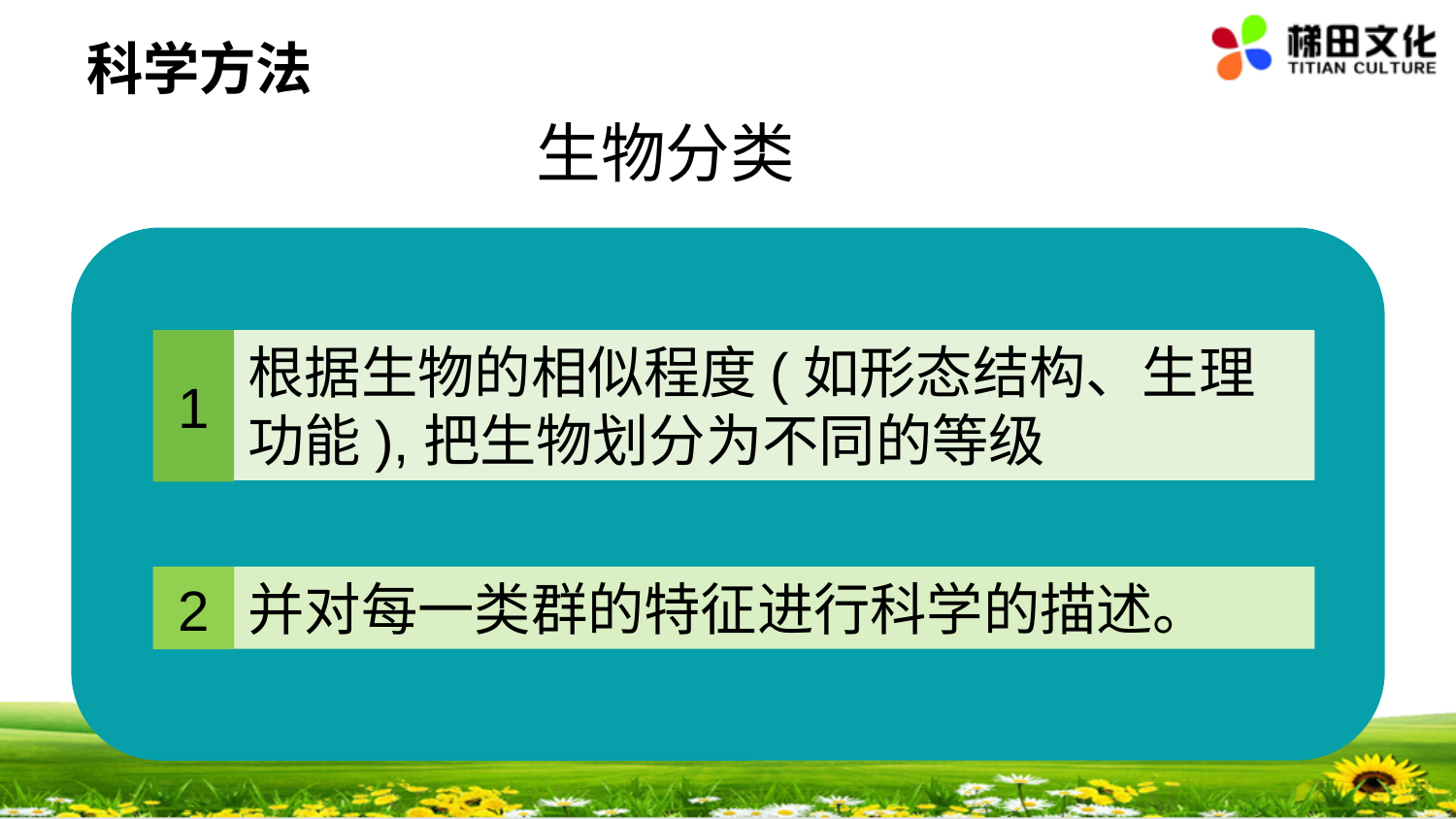

科学方法
生物分类

1
根据生物的相似程度(如形态结构、生理功能),把生物划分为不同的等级
2
并对每一类群的特征进行科学的描述。